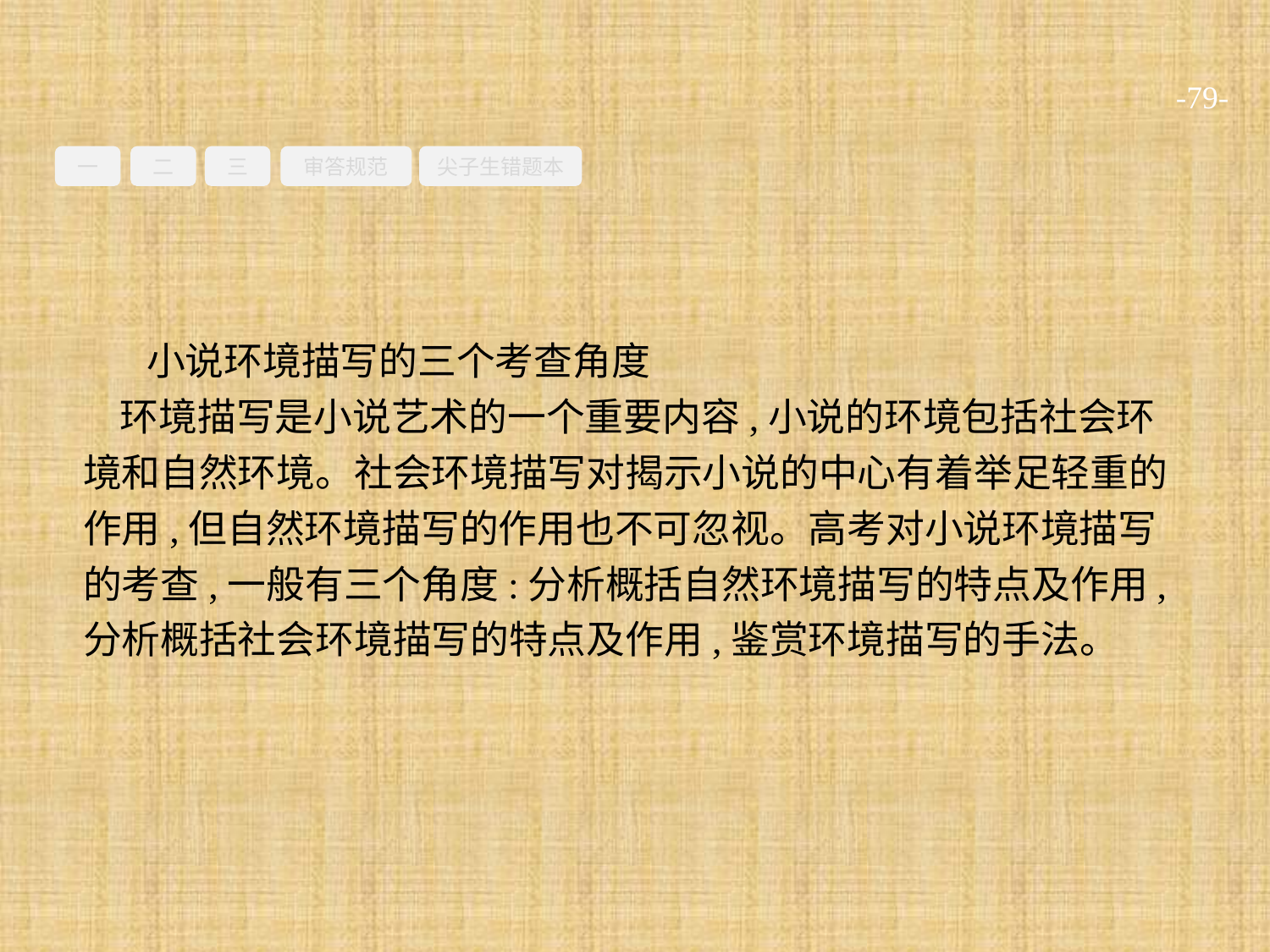

-79-
一
二
三
审答规范
尖子生错题本
小说环境描写的三个考查角度
环境描写是小说艺术的一个重要内容,小说的环境包括社会环境和自然环境。社会环境描写对揭示小说的中心有着举足轻重的作用,但自然环境描写的作用也不可忽视。高考对小说环境描写的考查,一般有三个角度:分析概括自然环境描写的特点及作用,分析概括社会环境描写的特点及作用,鉴赏环境描写的手法。